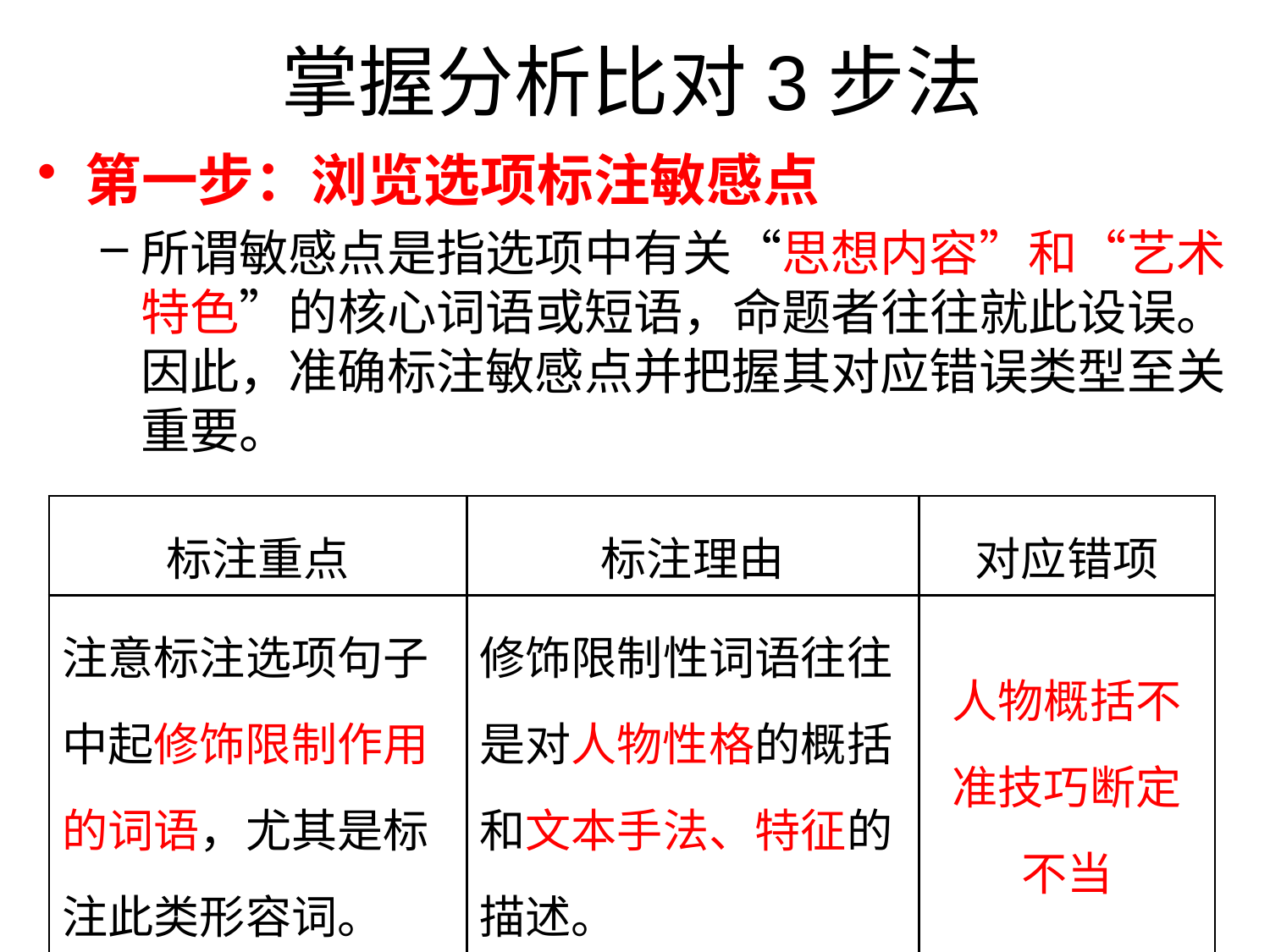

# 掌握分析比对3步法
第一步：浏览选项标注敏感点
所谓敏感点是指选项中有关“思想内容”和“艺术特色”的核心词语或短语，命题者往往就此设误。因此，准确标注敏感点并把握其对应错误类型至关重要。
| 标注重点 | 标注理由 | 对应错项 |
| --- | --- | --- |
| 注意标注选项句子中起修饰限制作用的词语，尤其是标注此类形容词。 | 修饰限制性词语往往是对人物性格的概括和文本手法、特征的描述。 | 人物概括不准技巧断定不当 |